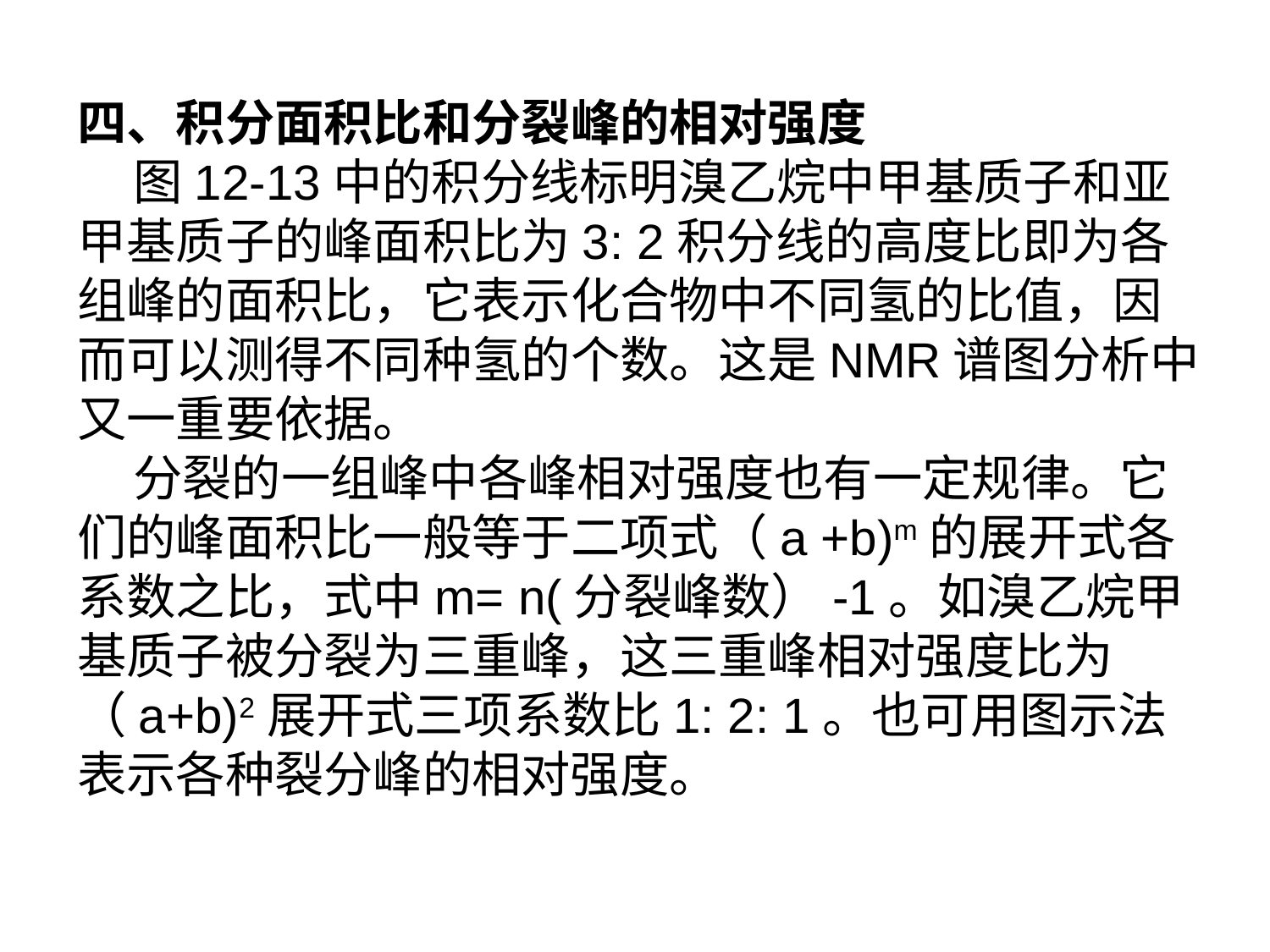

四、积分面积比和分裂峰的相对强度
    图12-13中的积分线标明溴乙烷中甲基质子和亚甲基质子的峰面积比为3: 2积分线的高度比即为各组峰的面积比，它表示化合物中不同氢的比值，因而可以测得不同种氢的个数。这是NMR谱图分析中又一重要依据。
    分裂的一组峰中各峰相对强度也有一定规律。它们的峰面积比一般等于二项式（a +b)m的展开式各系数之比，式中m= n(分裂峰数）-1。如溴乙烷甲基质子被分裂为三重峰，这三重峰相对强度比为（a+b)2展开式三项系数比1: 2: 1。也可用图示法表示各种裂分峰的相对强度。